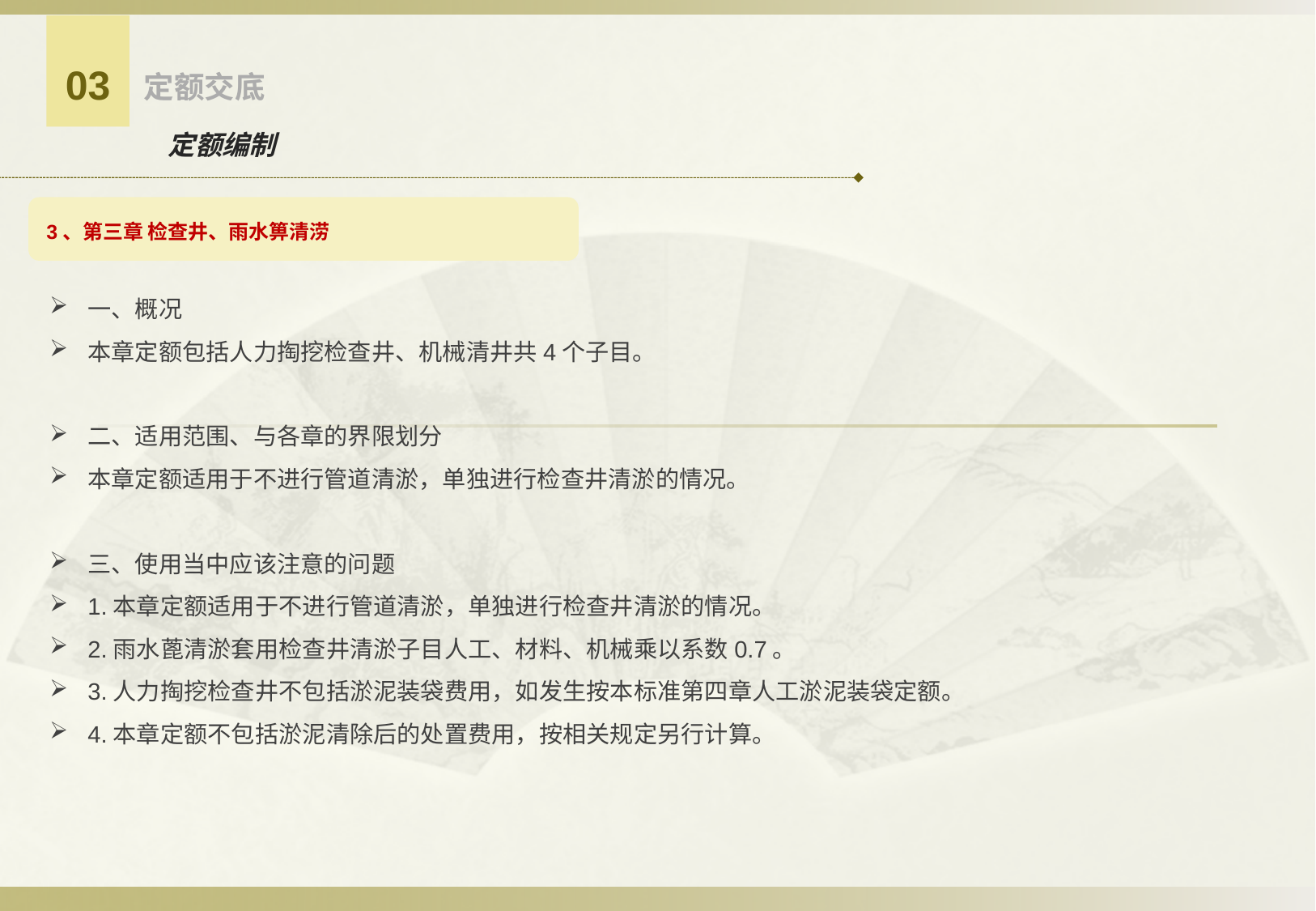

03
定额交底
定额编制

3、第三章 检查井、雨水箅清涝
一、概况
本章定额包括人力掏挖检查井、机械清井共4个子目。

二、适用范围、与各章的界限划分
本章定额适用于不进行管道清淤，单独进行检查井清淤的情况。

三、使用当中应该注意的问题
1.本章定额适用于不进行管道清淤，单独进行检查井清淤的情况。
2.雨水蓖清淤套用检查井清淤子目人工、材料、机械乘以系数0.7。
3.人力掏挖检查井不包括淤泥装袋费用，如发生按本标准第四章人工淤泥装袋定额。
4.本章定额不包括淤泥清除后的处置费用，按相关规定另行计算。